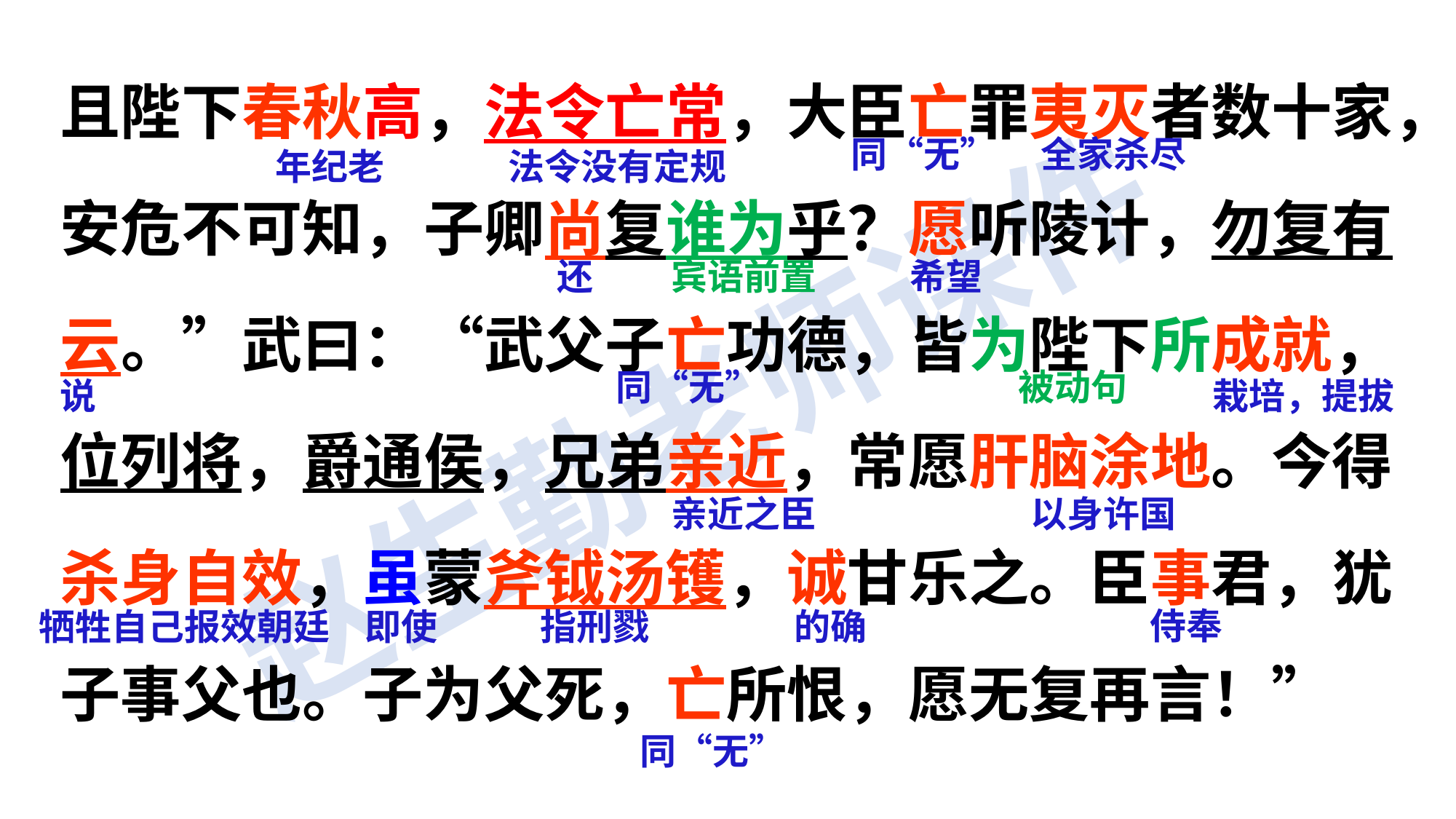

且陛下春秋高，法令亡常，大臣亡罪夷灭者数十家，安危不可知，子卿尚复谁为乎？愿听陵计，勿复有云。”武曰：“武父子亡功德，皆为陛下所成就，位列将，爵通侯，兄弟亲近，常愿肝脑涂地。今得杀身自效，虽蒙斧钺汤镬，诚甘乐之。臣事君，犹子事父也。子为父死，亡所恨，愿无复再言！”
同“无”
全家杀尽
年纪老
法令没有定规
还
宾语前置
希望
同“无”
被动句
说
栽培，提拔
亲近之臣
以身许国
侍奉
牺牲自己报效朝廷
即使
指刑戮
的确
同“无”